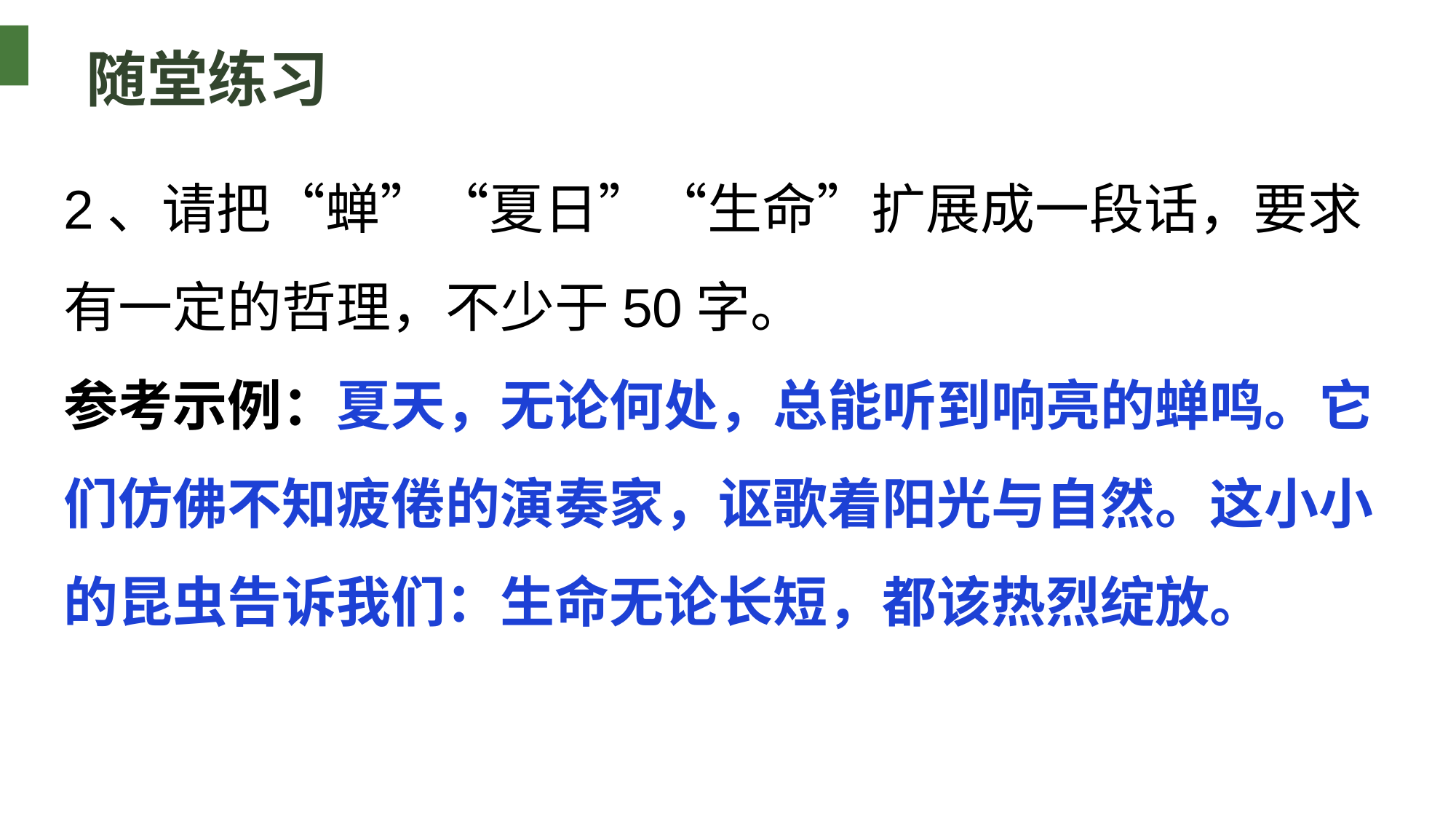

随堂练习
2、请把“蝉”“夏日”“生命”扩展成一段话，要求有一定的哲理，不少于50字。
参考示例：夏天，无论何处，总能听到响亮的蝉鸣。它们仿佛不知疲倦的演奏家，讴歌着阳光与自然。这小小的昆虫告诉我们：生命无论长短，都该热烈绽放。